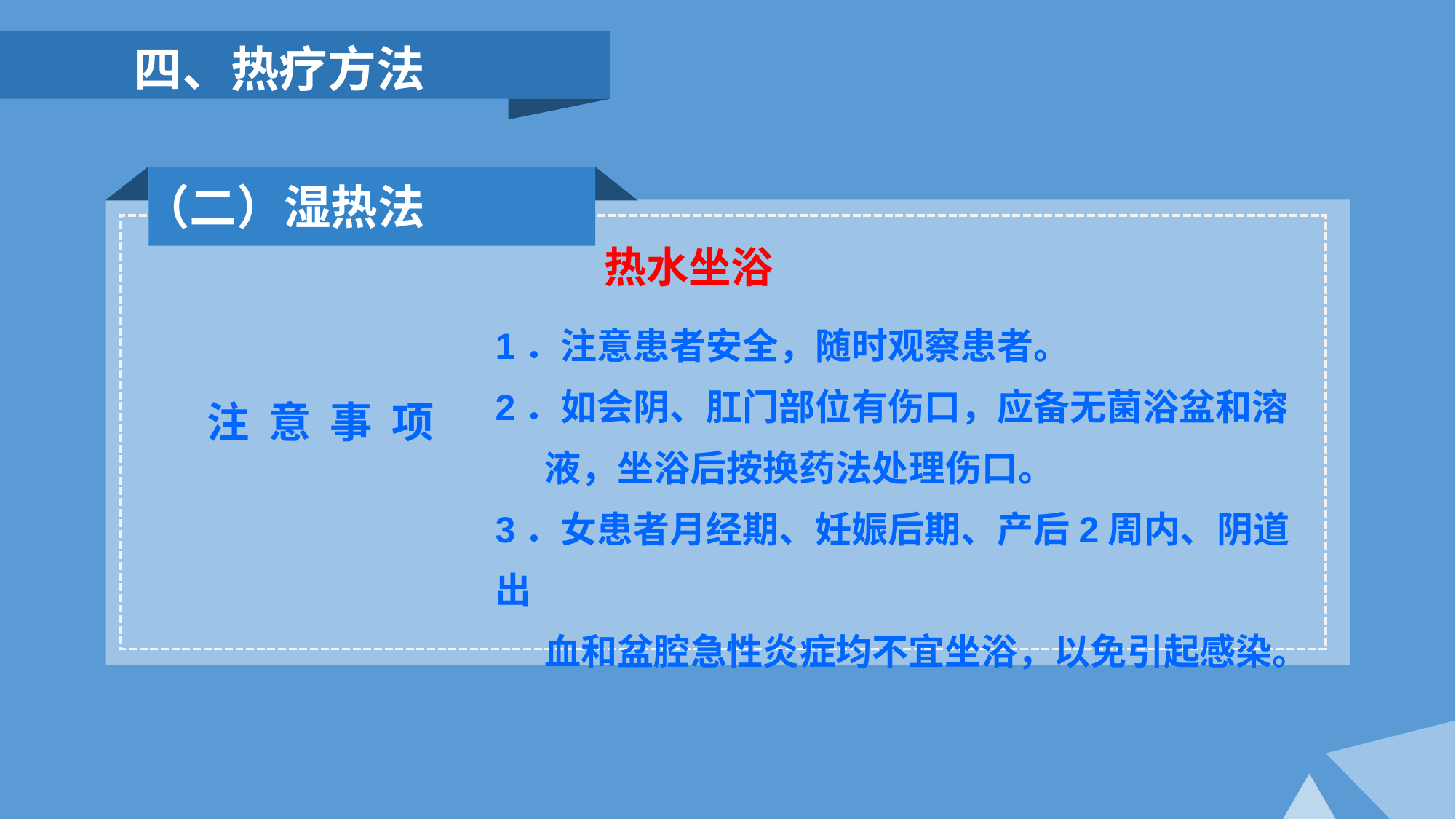

四、热疗方法

       （二）湿热法

热水坐浴
1．注意患者安全，随时观察患者。
2．如会阴、肛门部位有伤口，应备无菌浴盆和溶
     液，坐浴后按换药法处理伤口。
3．女患者月经期、妊娠后期、产后2周内、阴道出
     血和盆腔急性炎症均不宜坐浴，以免引起感染。
   注  意  事  项